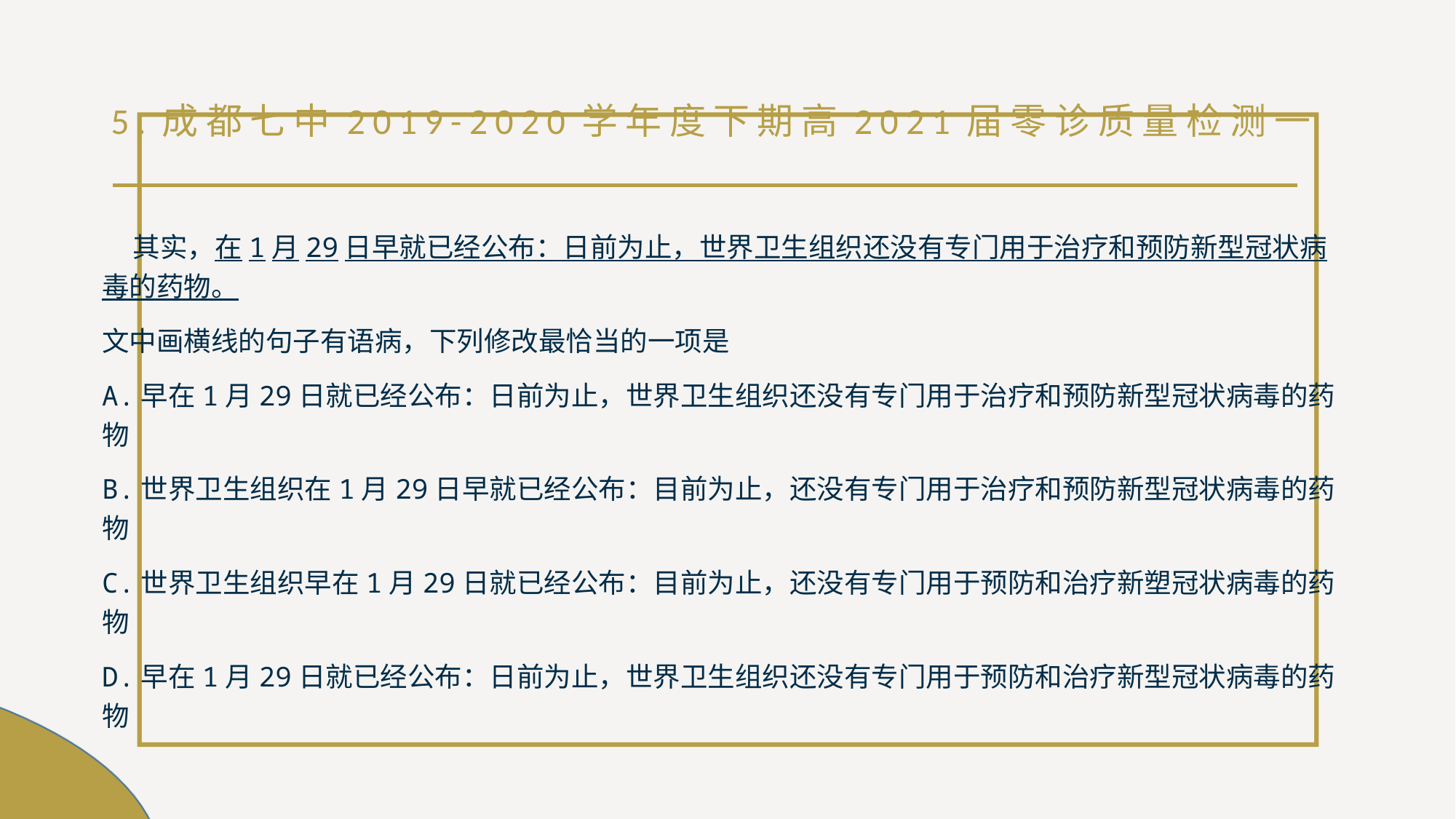

# 5.成都七中2019-2020学年度下期高2021届零诊质量检测一
    其实，在1月29日早就已经公布：日前为止，世界卫生组织还没有专门用于治疗和预防新型冠状病毒的药物。
文中画横线的句子有语病，下列修改最恰当的一项是
A.早在1月29日就已经公布：日前为止，世界卫生组织还没有专门用于治疗和预防新型冠状病毒的药物
B.世界卫生组织在1月29日早就已经公布：目前为止，还没有专门用于治疗和预防新型冠状病毒的药物
C.世界卫生组织早在1月29日就已经公布：目前为止，还没有专门用于预防和治疗新塑冠状病毒的药物
D.早在1月29日就已经公布：日前为止，世界卫生组织还没有专门用于预防和治疗新型冠状病毒的药物